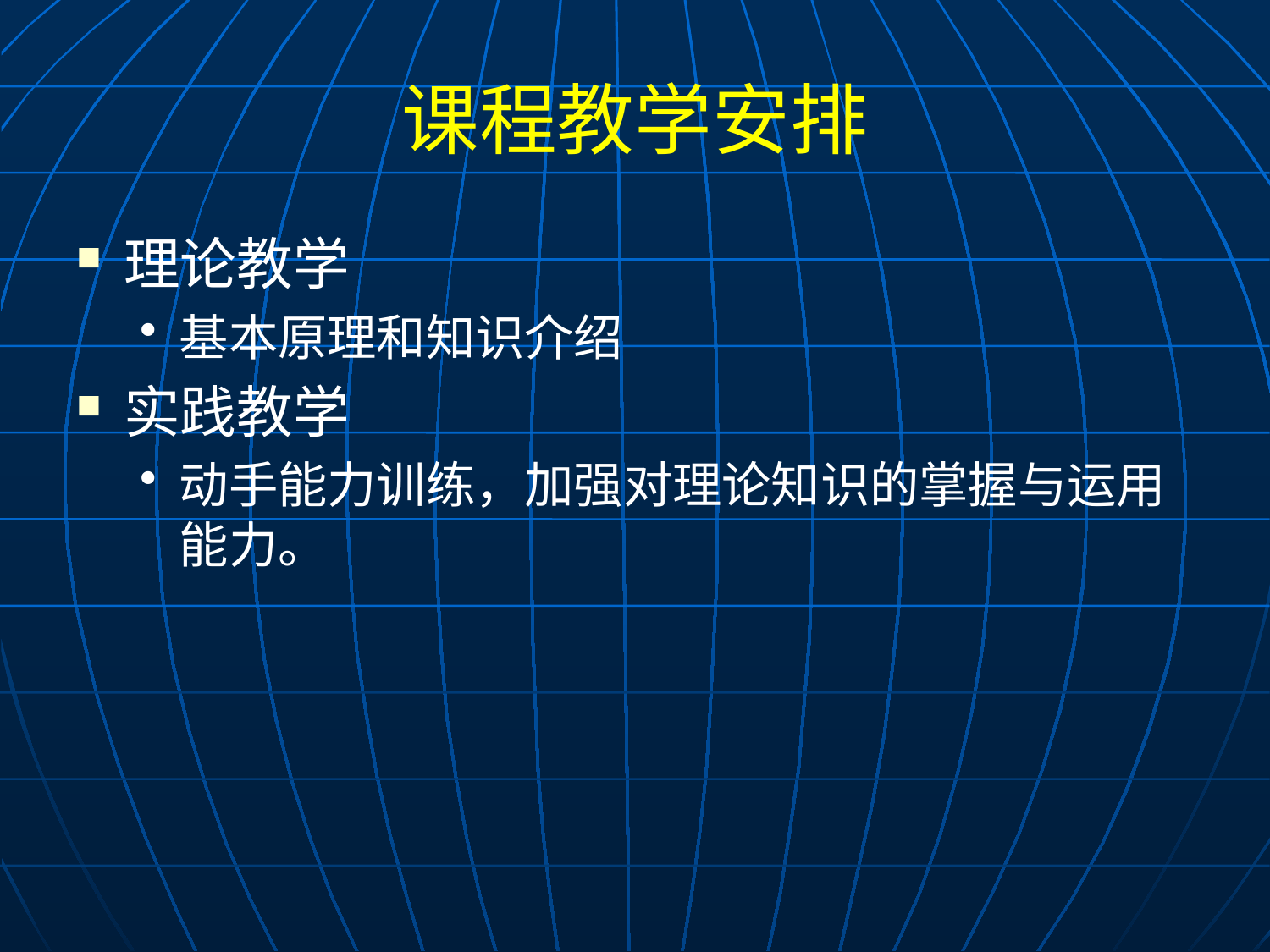

# 课程教学安排
理论教学
基本原理和知识介绍
实践教学
动手能力训练，加强对理论知识的掌握与运用能力。